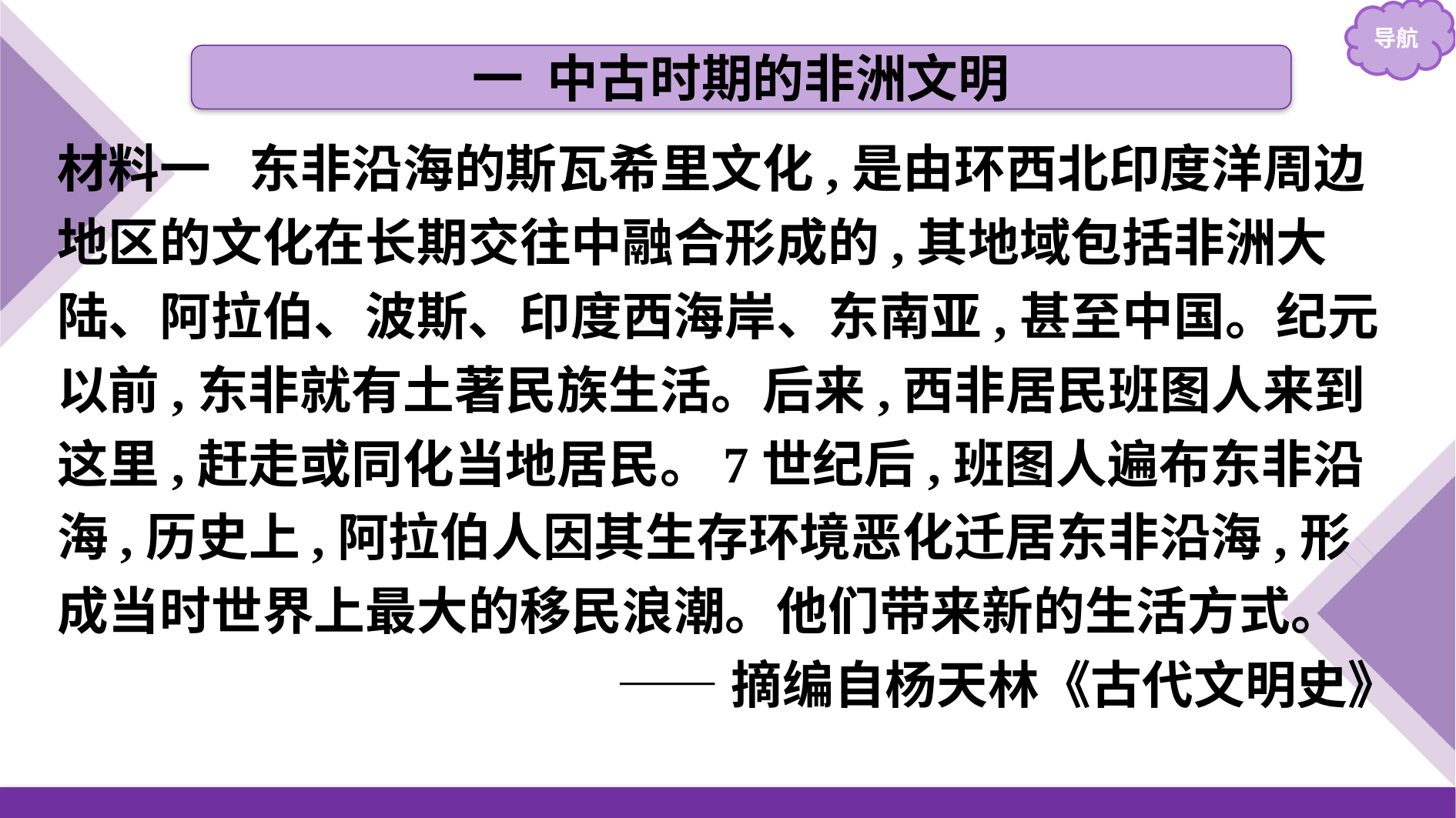

一  中古时期的非洲文明
材料一   东非沿海的斯瓦希里文化,是由环西北印度洋周边地区的文化在长期交往中融合形成的,其地域包括非洲大陆、阿拉伯、波斯、印度西海岸、东南亚,甚至中国。纪元以前,东非就有土著民族生活。后来,西非居民班图人来到这里,赶走或同化当地居民。7世纪后,班图人遍布东非沿海,历史上,阿拉伯人因其生存环境恶化迁居东非沿海,形成当时世界上最大的移民浪潮。他们带来新的生活方式。
——摘编自杨天林《古代文明史》